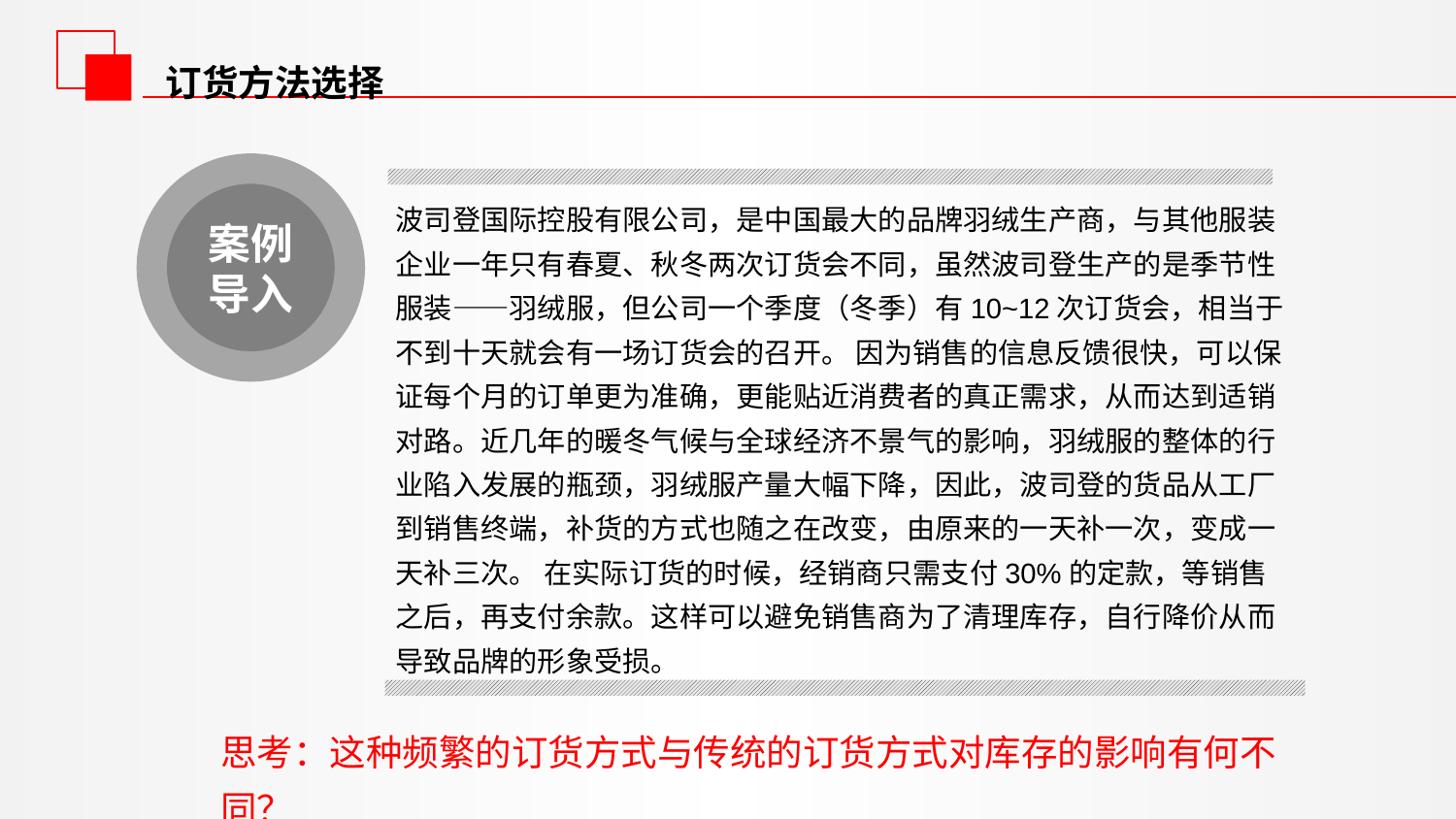

订货方法选择
案例导入

波司登国际控股有限公司，是中国最大的品牌羽绒生产商，与其他服装企业一年只有春夏、秋冬两次订货会不同，虽然波司登生产的是季节性服装——羽绒服，但公司一个季度（冬季）有10~12次订货会，相当于不到十天就会有一场订货会的召开。 因为销售的信息反馈很快，可以保证每个月的订单更为准确，更能贴近消费者的真正需求，从而达到适销对路。近几年的暖冬气候与全球经济不景气的影响，羽绒服的整体的行业陷入发展的瓶颈，羽绒服产量大幅下降，因此，波司登的货品从工厂到销售终端，补货的方式也随之在改变，由原来的一天补一次，变成一天补三次。 在实际订货的时候，经销商只需支付30%的定款，等销售之后，再支付余款。这样可以避免销售商为了清理库存，自行降价从而导致品牌的形象受损。

思考：这种频繁的订货方式与传统的订货方式对库存的影响有何不同？